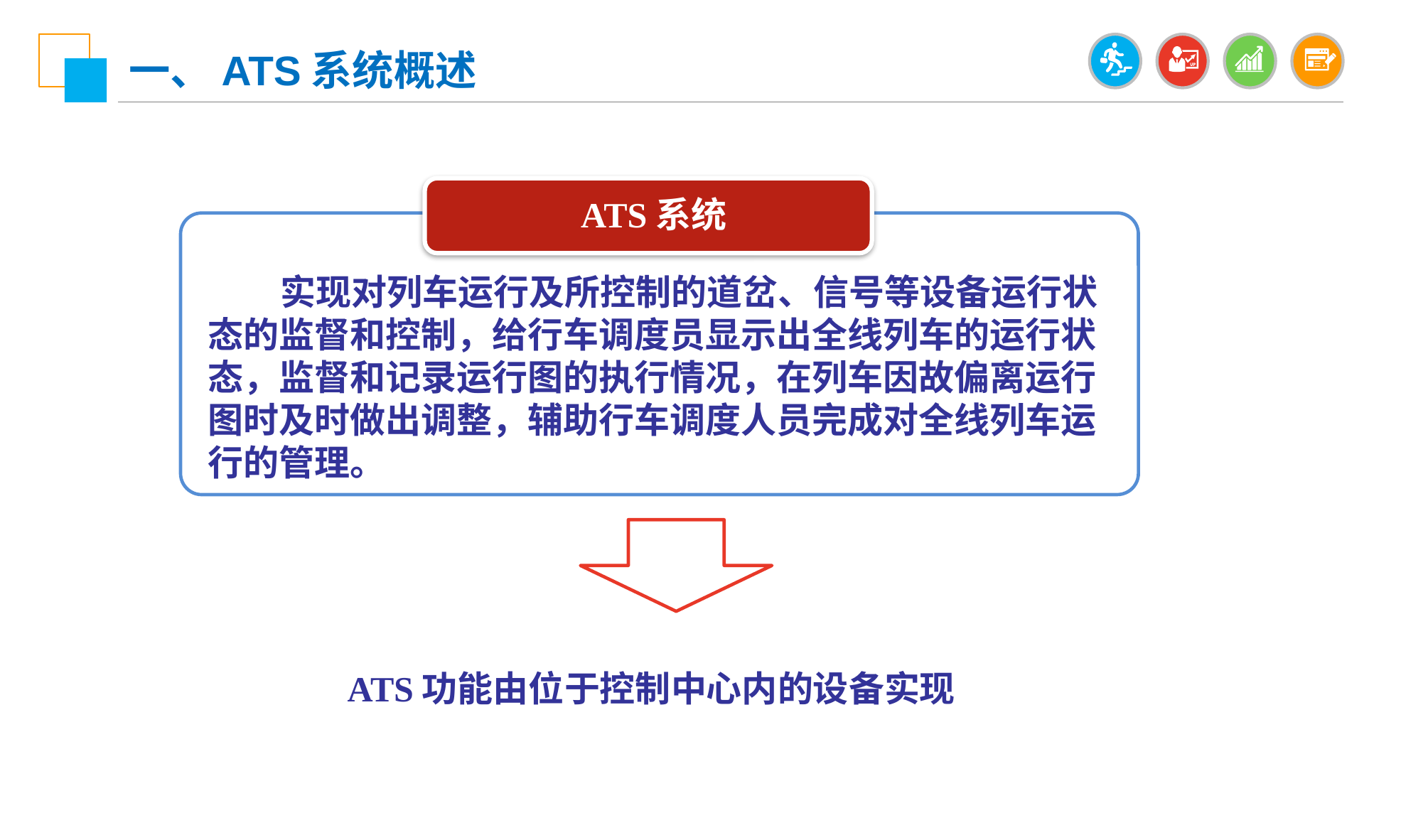

一、ATS系统概述

ATS系统

        实现对列车运行及所控制的道岔、信号等设备运行状态的监督和控制，给行车调度员显示出全线列车的运行状态，监督和记录运行图的执行情况，在列车因故偏离运行图时及时做出调整，辅助行车调度人员完成对全线列车运行的管理。

ATS功能由位于控制中心内的设备实现